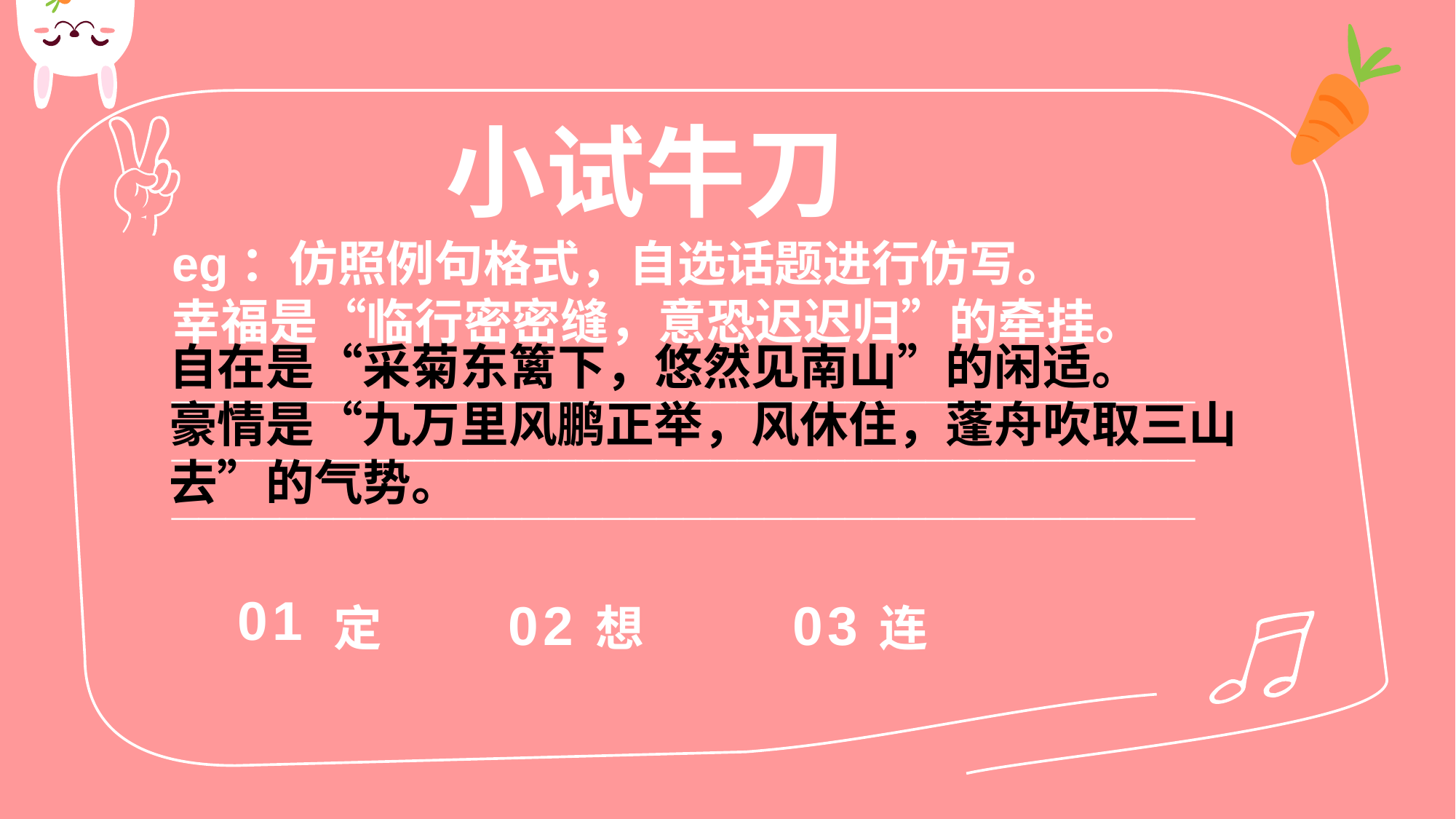

小试牛刀

eg：仿照例句格式，自选话题进行仿写。
幸福是“临行密密缝，意恐迟迟归”的牵挂。
______________________________________
______________________________________
______________________________________
自在是“采菊东篱下，悠然见南山”的闲适。
豪情是“九万里风鹏正举，风休住，蓬舟吹取三山去”的气势。
定
01
想
连
03
02